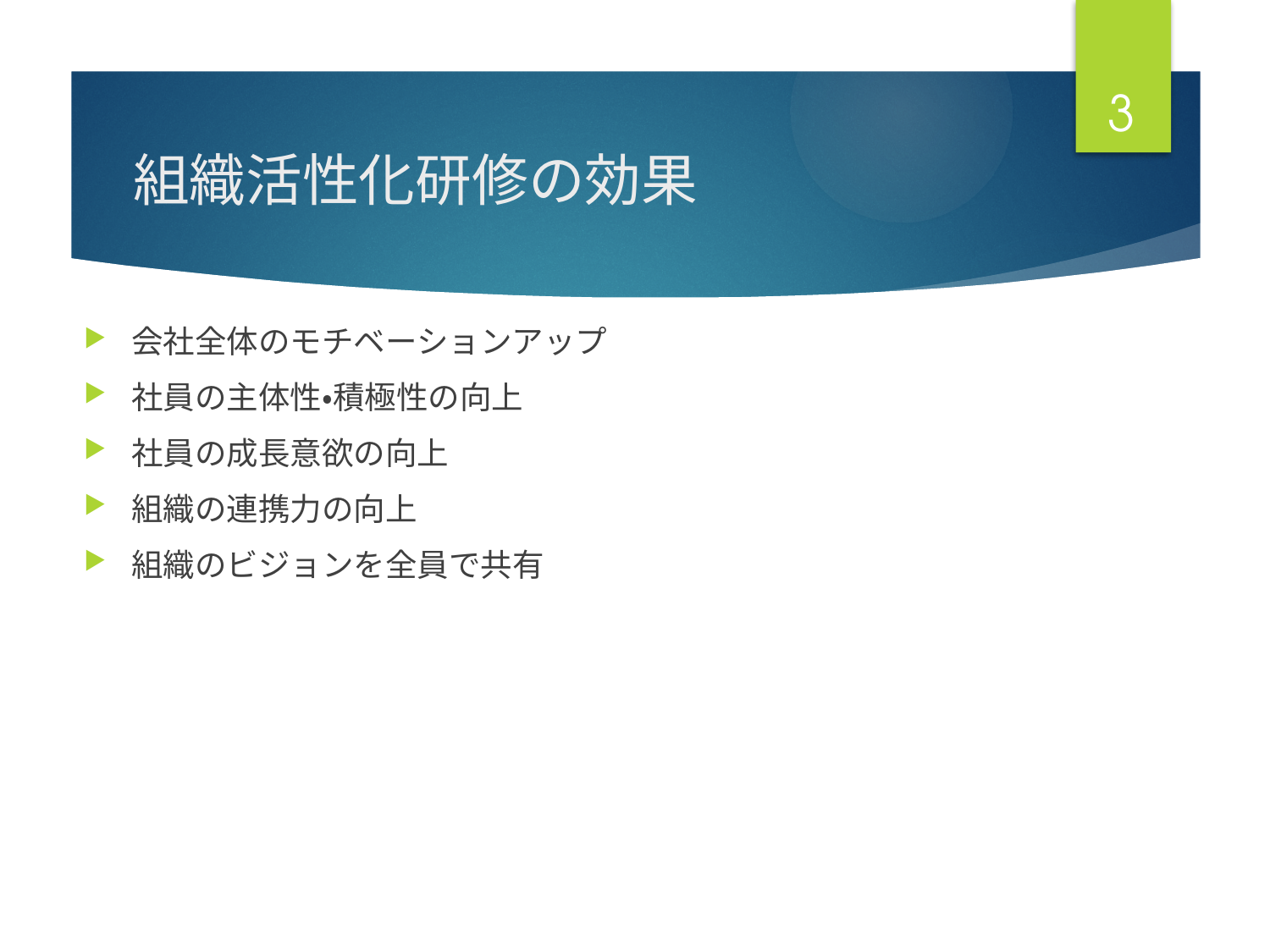

3
# 組織活性化研修の効果
会社全体のモチベーションアップ
社員の主体性・積極性の向上
社員の成長意欲の向上
組織の連携力の向上
組織のビジョンを全員で共有